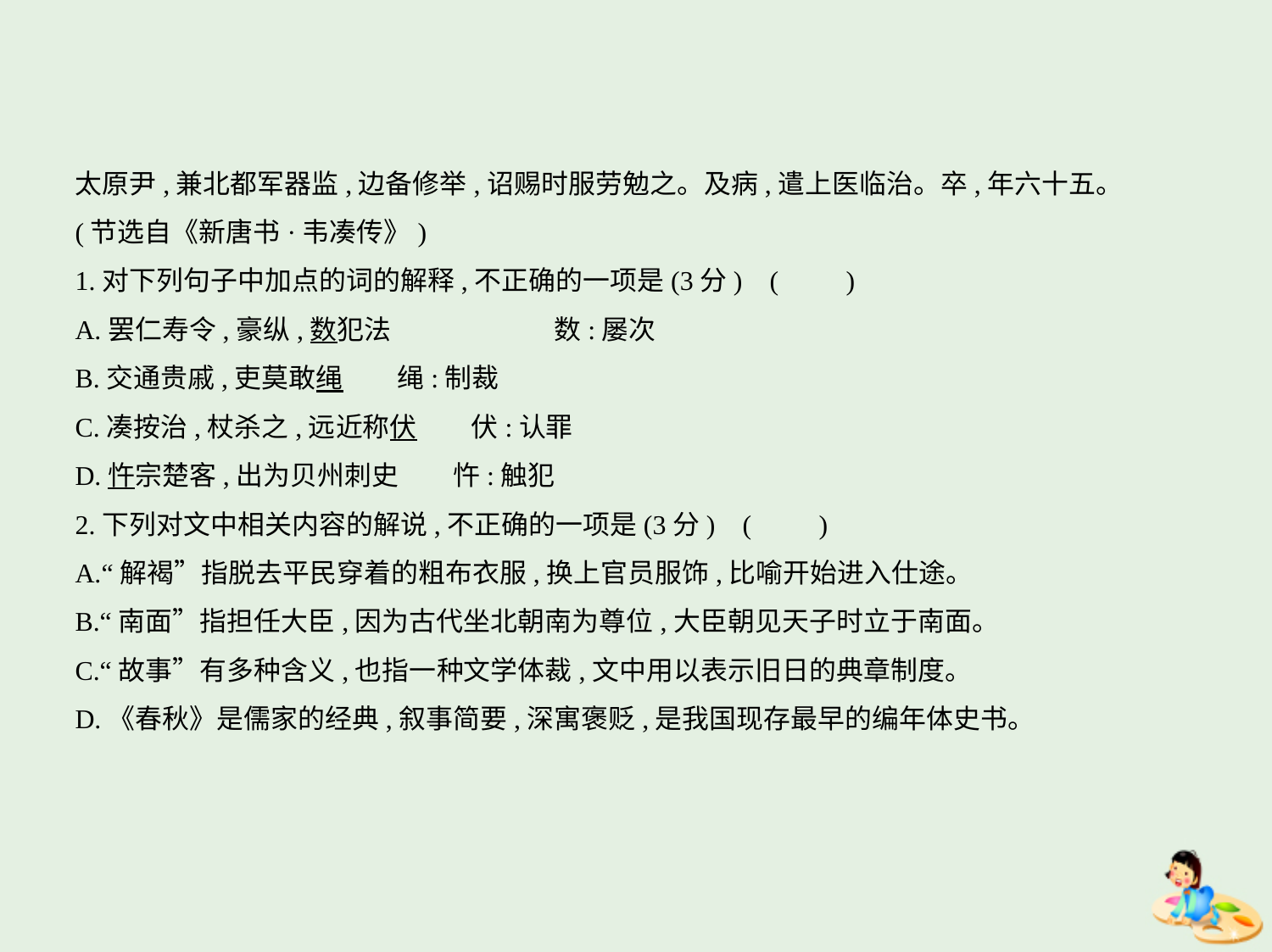

太原尹,兼北都军器监,边备修举,诏赐时服劳勉之。及病,遣上医临治。卒,年六十五。
(节选自《新唐书·韦凑传》)
1.对下列句子中加点的词的解释,不正确的一项是(3分) (　　)
A.罢仁寿令,豪纵,数犯法　　　　　　数:屡次
B.交通贵戚,吏莫敢绳　　绳:制裁
C.凑按治,杖杀之,远近称伏　　伏:认罪
D.忤宗楚客,出为贝州刺史　　忤:触犯
2.下列对文中相关内容的解说,不正确的一项是(3分) (　　)
A.“解褐”指脱去平民穿着的粗布衣服,换上官员服饰,比喻开始进入仕途。
B.“南面”指担任大臣,因为古代坐北朝南为尊位,大臣朝见天子时立于南面。
C.“故事”有多种含义,也指一种文学体裁,文中用以表示旧日的典章制度。
D.《春秋》是儒家的经典,叙事简要,深寓褒贬,是我国现存最早的编年体史书。